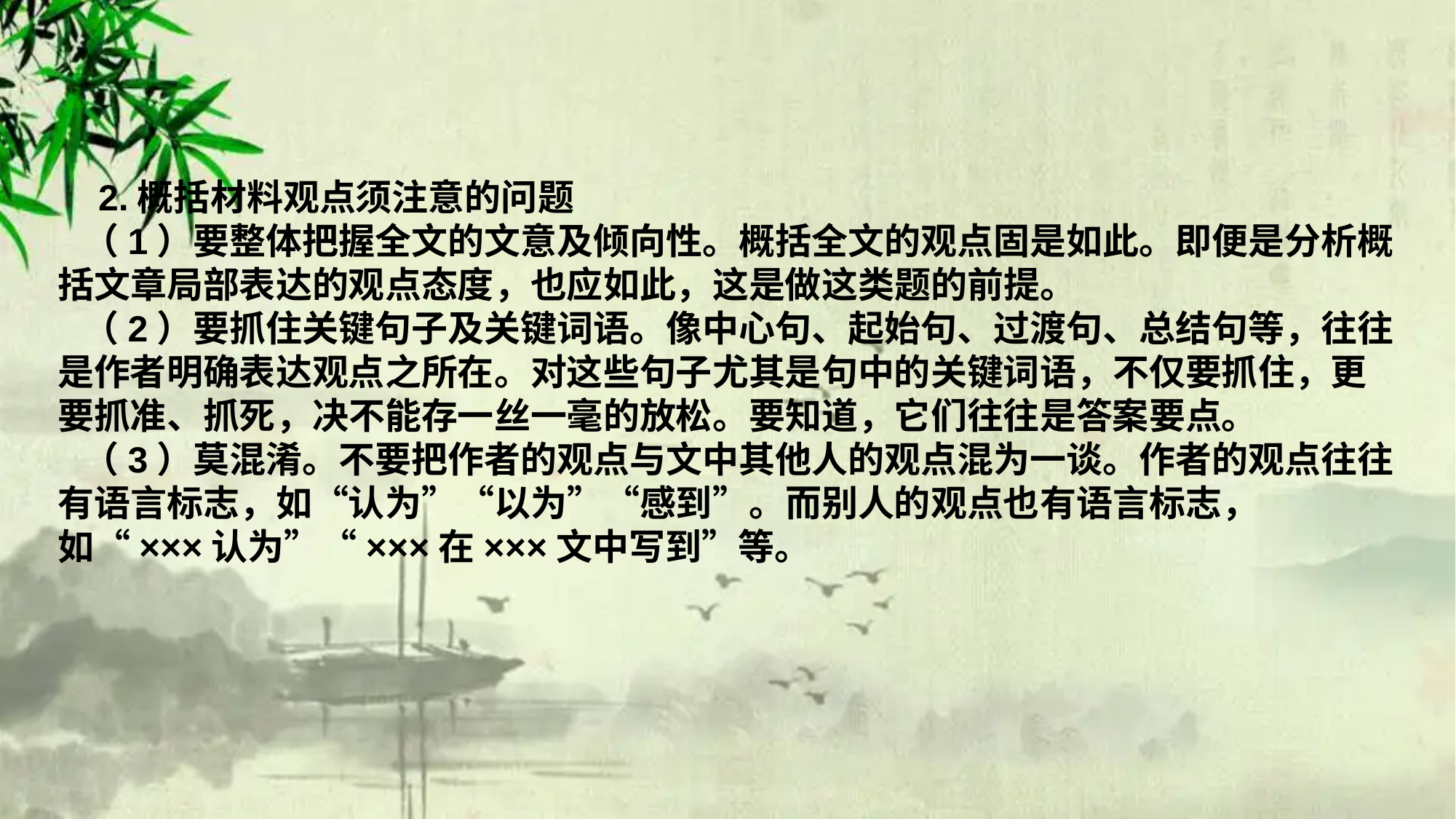

2.概括材料观点须注意的问题
  （1）要整体把握全文的文意及倾向性。概括全文的观点固是如此。即便是分析概括文章局部表达的观点态度，也应如此，这是做这类题的前提。
  （2）要抓住关键句子及关键词语。像中心句、起始句、过渡句、总结句等，往往是作者明确表达观点之所在。对这些句子尤其是句中的关键词语，不仅要抓住，更要抓准、抓死，决不能存一丝一毫的放松。要知道，它们往往是答案要点。
  （3）莫混淆。不要把作者的观点与文中其他人的观点混为一谈。作者的观点往往有语言标志，如“认为”“以为”“感到”。而别人的观点也有语言标志，如“×××认为”“×××在×××文中写到”等。